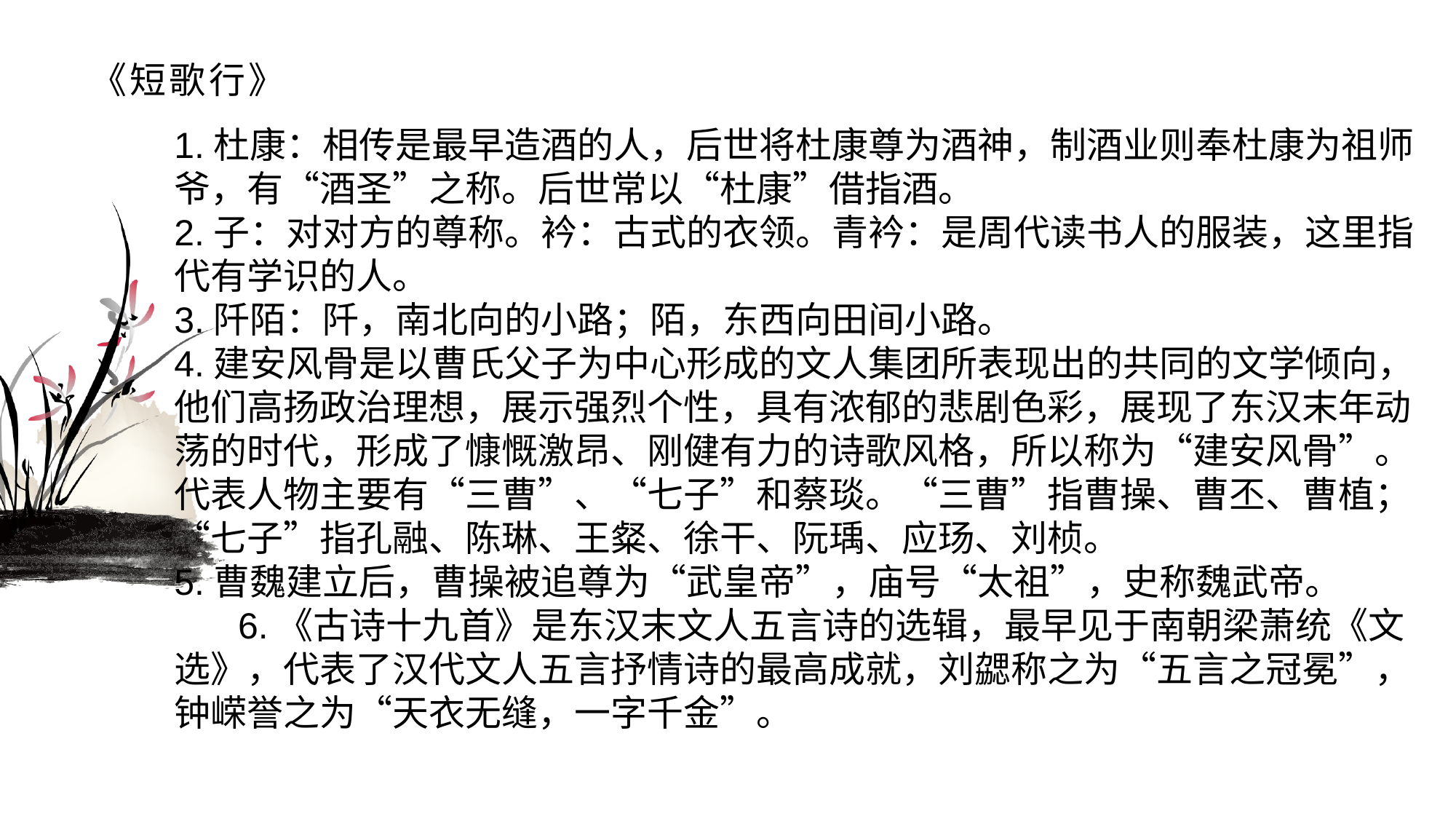

# 《短歌行》
1.杜康：相传是最早造酒的人，后世将杜康尊为酒神，制酒业则奉杜康为祖师爷，有“酒圣”之称。后世常以“杜康”借指酒。2.子：对对方的尊称。衿：古式的衣领。青衿：是周代读书人的服装，这里指代有学识的人。3.阡陌：阡，南北向的小路；陌，东西向田间小路。4.建安风骨是以曹氏父子为中心形成的文人集团所表现出的共同的文学倾向，他们高扬政治理想，展示强烈个性，具有浓郁的悲剧色彩，展现了东汉末年动荡的时代，形成了慷慨激昂、刚健有力的诗歌风格，所以称为“建安风骨”。代表人物主要有“三曹”、“七子”和蔡琰。“三曹”指曹操、曹丕、曹植；“七子”指孔融、陈琳、王粲、徐干、阮瑀、应玚、刘桢。  5.曹魏建立后，曹操被追尊为“武皇帝”，庙号“太祖”，史称魏武帝。6.《古诗十九首》是东汉末文人五言诗的选辑，最早见于南朝梁萧统《文选》，代表了汉代文人五言抒情诗的最高成就，刘勰称之为“五言之冠冕”，钟嵘誉之为“天衣无缝，一字千金”。